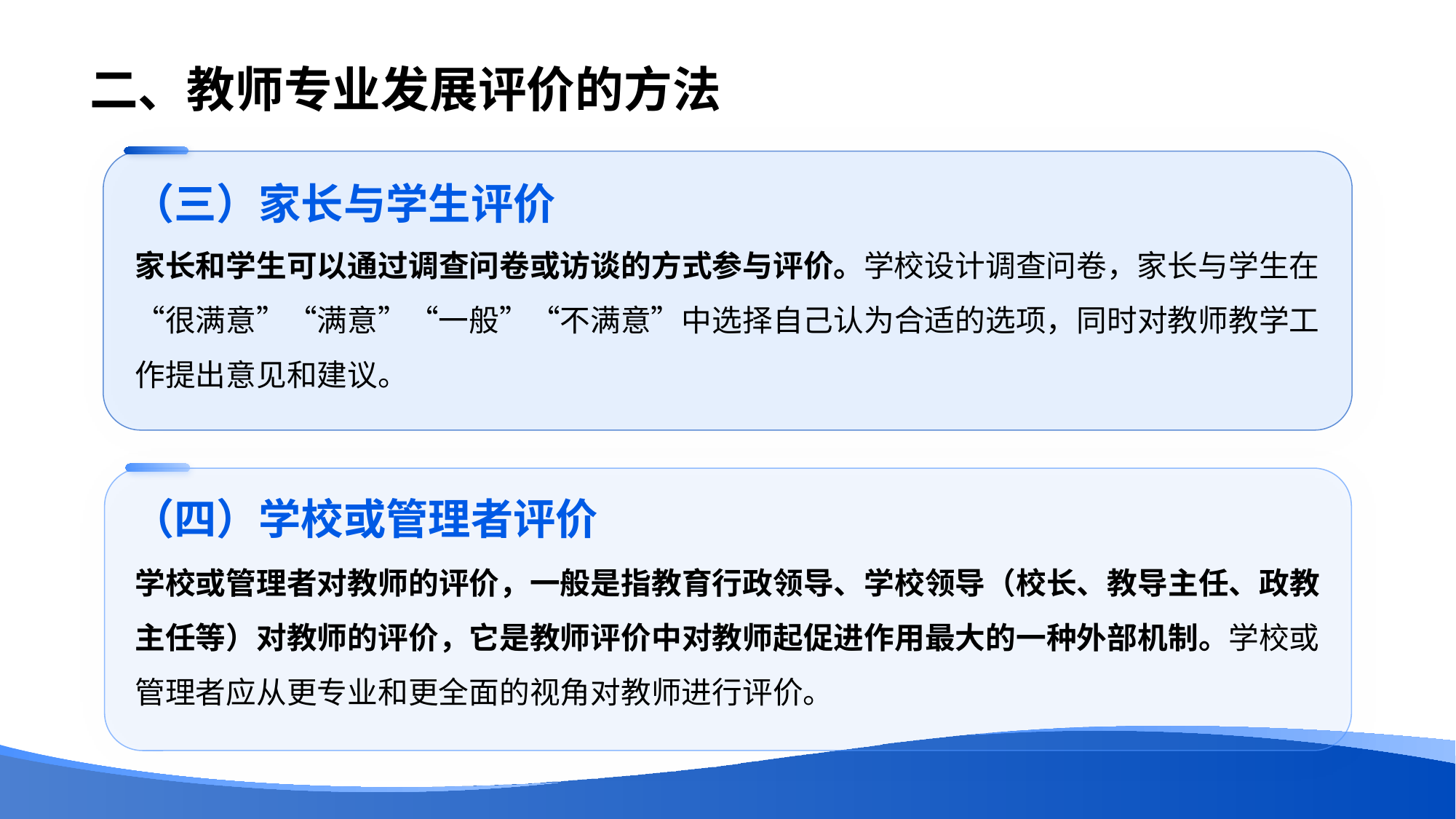

# 二、教师专业发展评价的方法

（三）家长与学生评价

家长和学生可以通过调查问卷或访谈的方式参与评价。学校设计调查问卷，家长与学生在“很满意”“满意”“一般”“不满意”中选择自己认为合适的选项，同时对教师教学工作提出意见和建议。
（四）学校或管理者评价

学校或管理者对教师的评价，一般是指教育行政领导、学校领导（校长、教导主任、政教主任等）对教师的评价，它是教师评价中对教师起促进作用最大的一种外部机制。学校或管理者应从更专业和更全面的视角对教师进行评价。